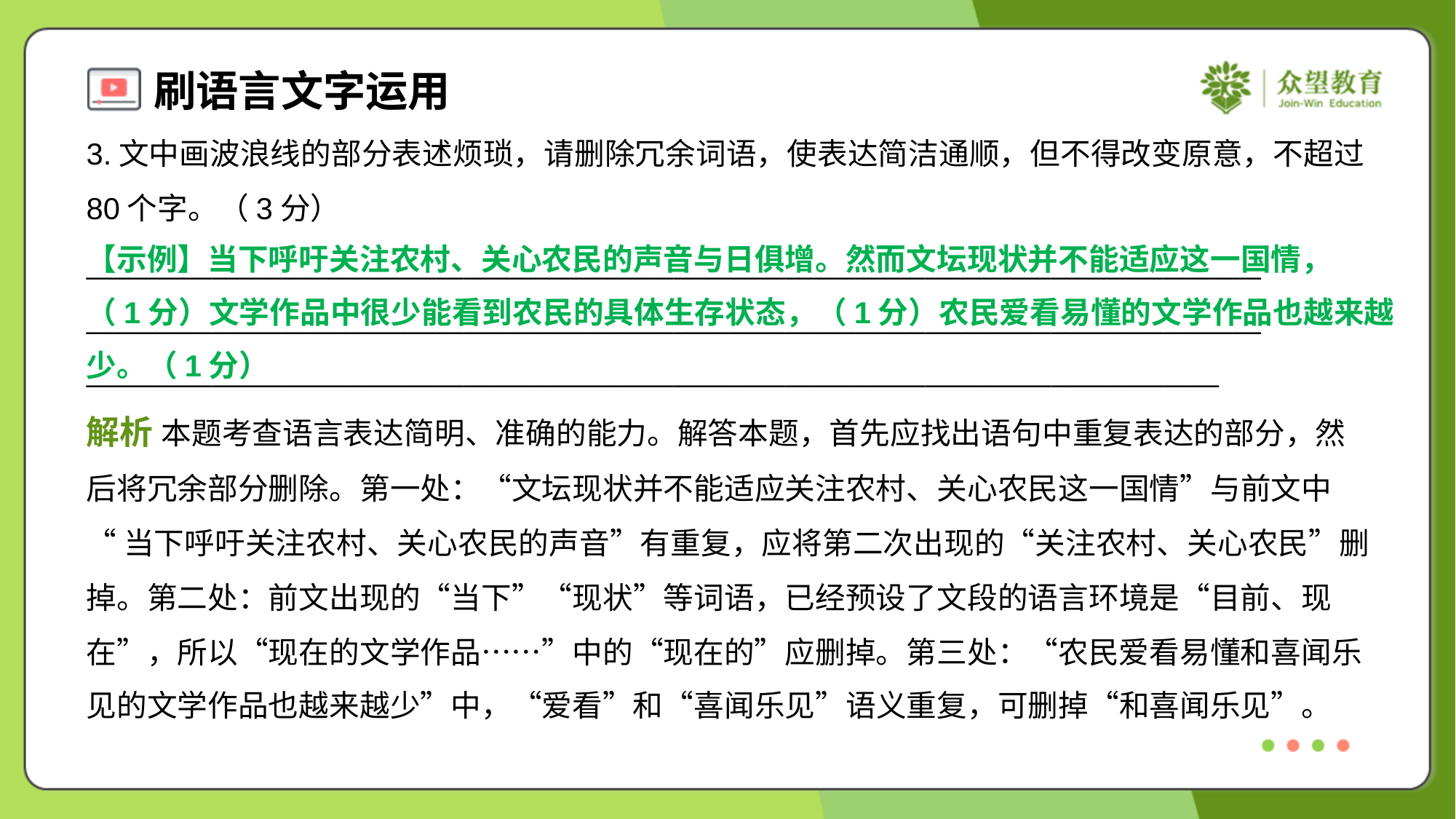

3.文中画波浪线的部分表述烦琐，请删除冗余词语，使表达简洁通顺，但不得改变原意，不超过
80个字。（3分）
____________________________________________________________________________________
____________________________________________________________________________________
_________________________________________________________________________________
【示例】当下呼吁关注农村、关心农民的声音与日俱增。然而文坛现状并不能适应这一国情，
（1分）文学作品中很少能看到农民的具体生存状态，（1分）农民爱看易懂的文学作品也越来越
少。（1分）
解析 本题考查语言表达简明、准确的能力。解答本题，首先应找出语句中重复表达的部分，然
后将冗余部分删除。第一处：“文坛现状并不能适应关注农村、关心农民这一国情”与前文中
“当下呼吁关注农村、关心农民的声音”有重复，应将第二次出现的“关注农村、关心农民”删
掉。第二处：前文出现的“当下”“现状”等词语，已经预设了文段的语言环境是“目前、现
在”，所以“现在的文学作品……”中的“现在的”应删掉。第三处：“农民爱看易懂和喜闻乐
见的文学作品也越来越少”中，“爱看”和“喜闻乐见”语义重复，可删掉“和喜闻乐见”。